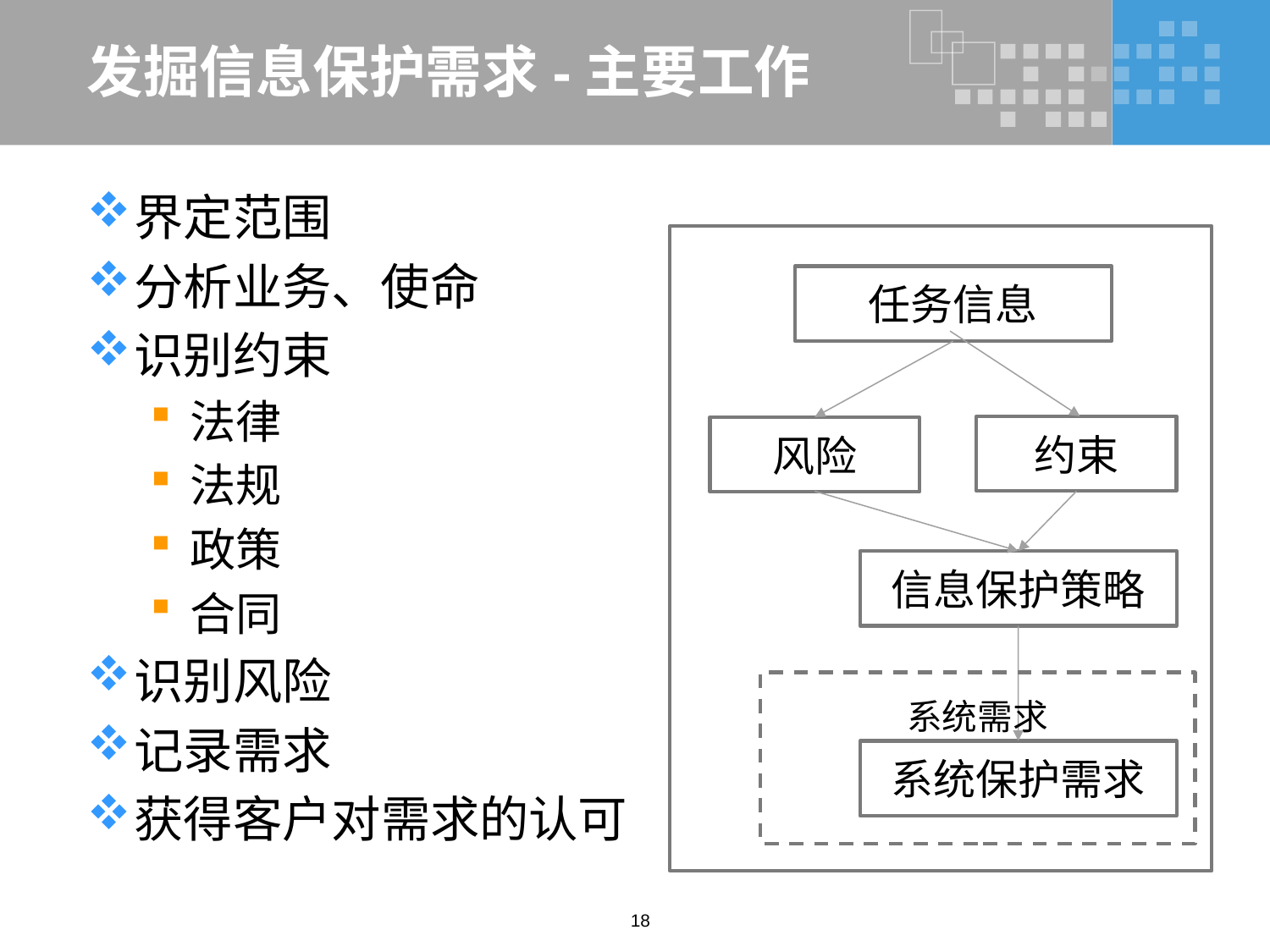

# 发掘信息保护需求-主要工作
界定范围
分析业务、使命
识别约束
法律
法规
政策
合同
识别风险
记录需求
获得客户对需求的认可

任务信息
约束
风险
信息保护策略
系统需求

系统保护需求
18